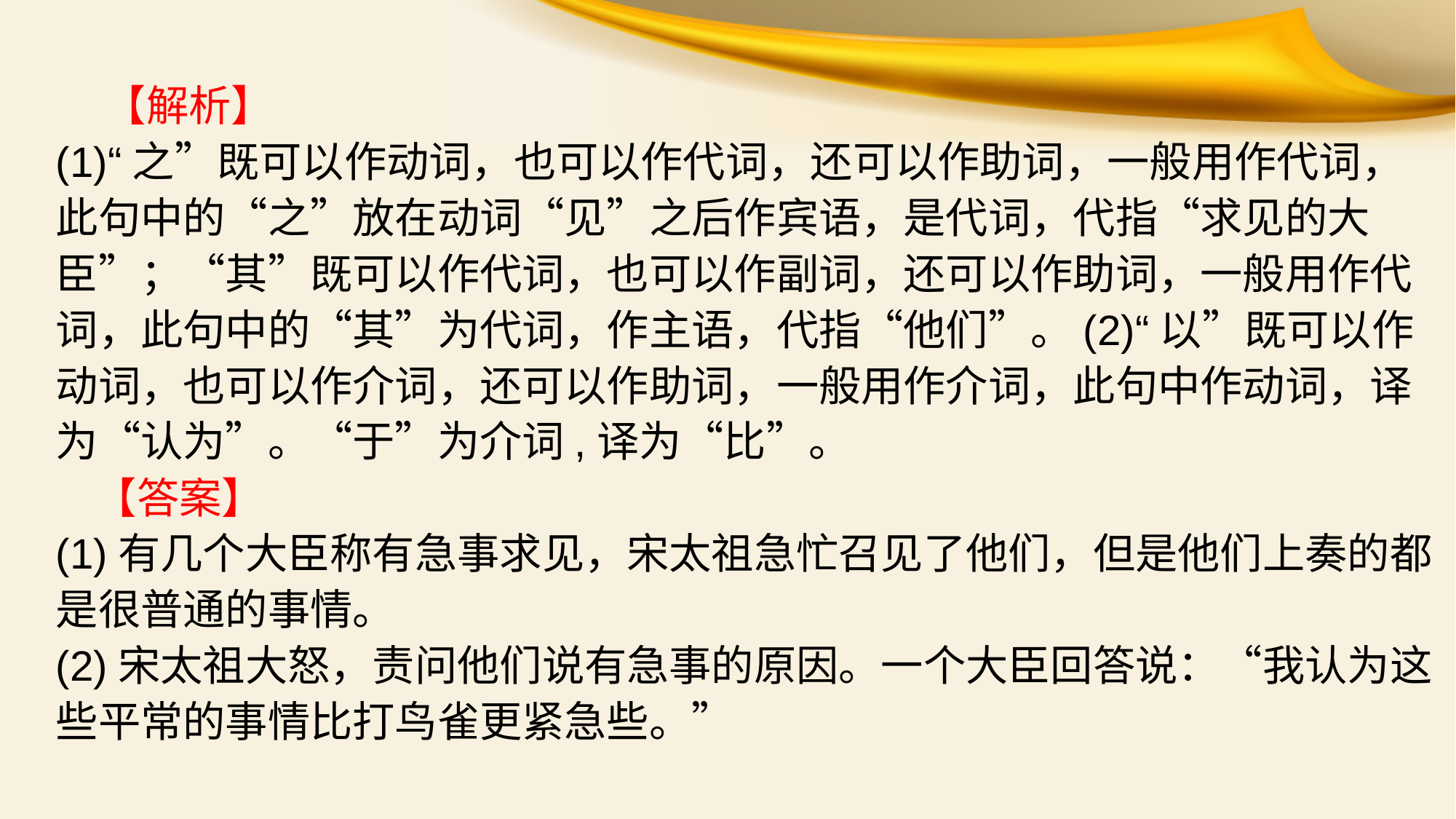

【解析】
(1)“之”既可以作动词，也可以作代词，还可以作助词，一般用作代词，此句中的“之”放在动词“见”之后作宾语，是代词，代指“求见的大臣”；“其”既可以作代词，也可以作副词，还可以作助词，一般用作代词，此句中的“其”为代词，作主语，代指“他们”。(2)“以”既可以作动词，也可以作介词，还可以作助词，一般用作介词，此句中作动词，译为“认为”。“于”为介词,译为“比”。
   【答案】
(1)有几个大臣称有急事求见，宋太祖急忙召见了他们，但是他们上奏的都是很普通的事情。
(2)宋太祖大怒，责问他们说有急事的原因。一个大臣回答说：“我认为这些平常的事情比打鸟雀更紧急些。”